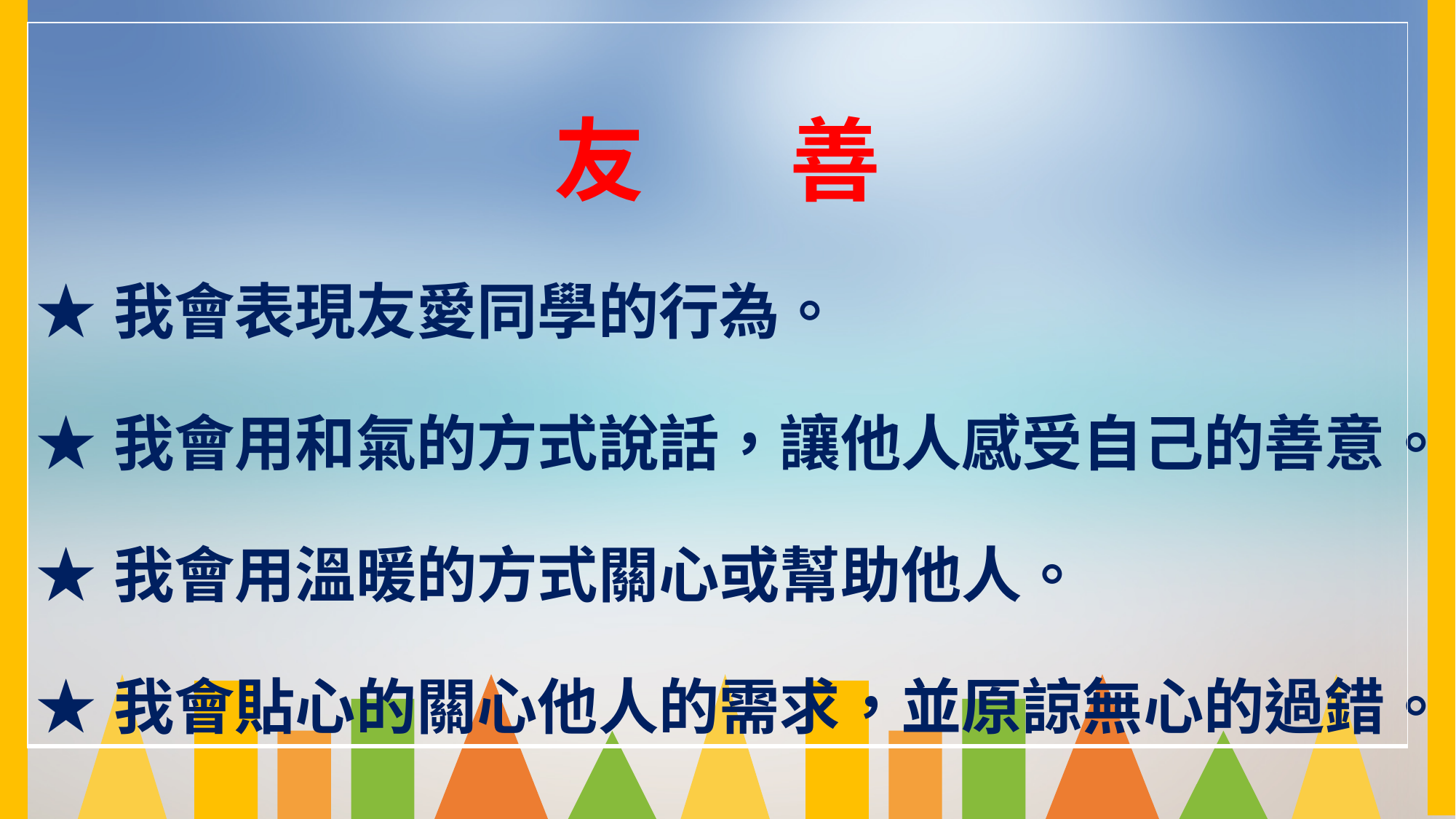

| 友 善 ★我會表現友愛同學的行為。 ★我會用和氣的方式說話，讓他人感受自己的善意。 ★我會用溫暖的方式關心或幫助他人。 ★我會貼心的關心他人的需求，並原諒無心的過錯。 |
| --- |